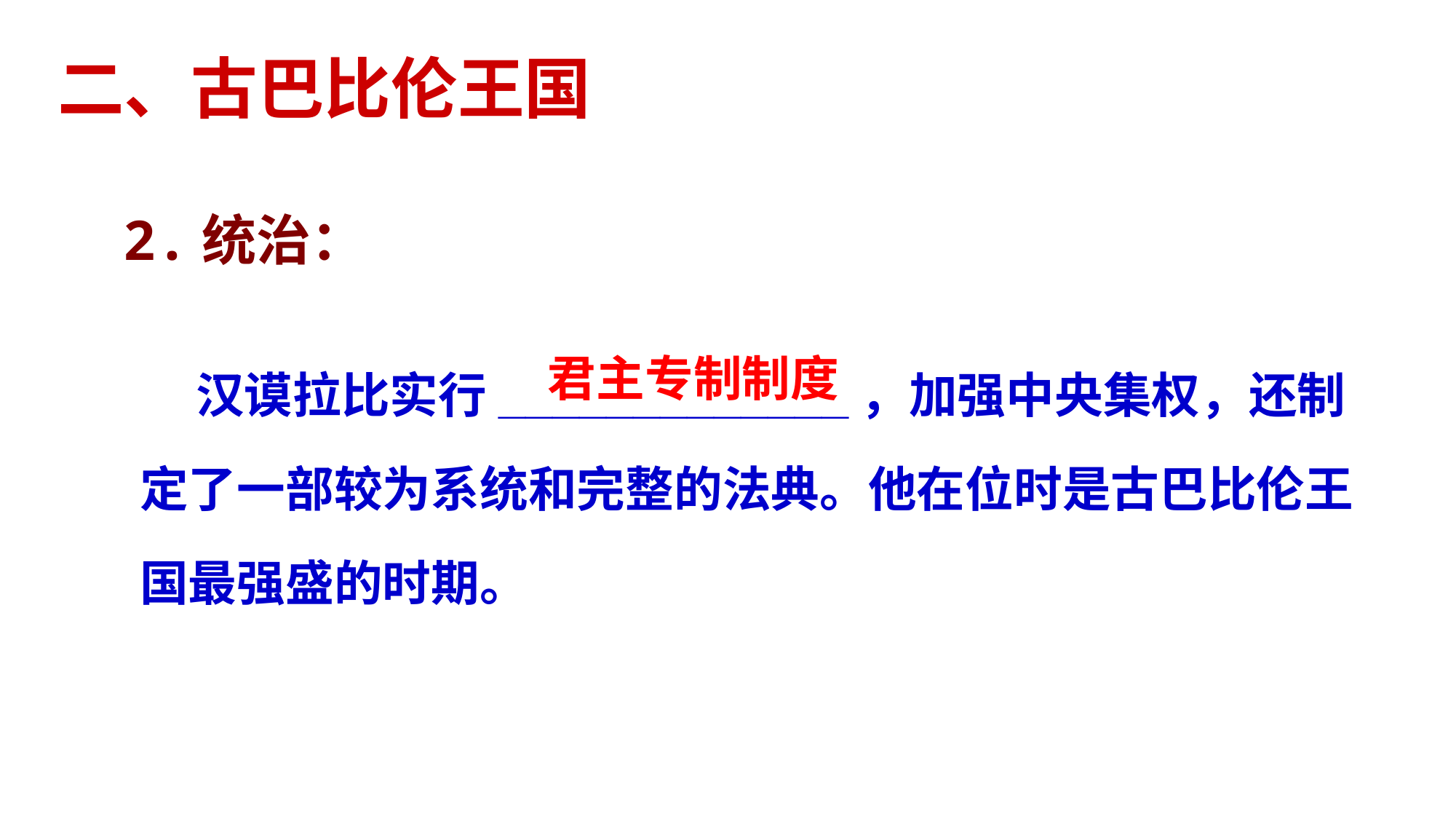

二、古巴比伦王国
2.统治：
    汉谟拉比实行_____________，加强中央集权，还制定了一部较为系统和完整的法典。他在位时是古巴比伦王国最强盛的时期。
君主专制制度